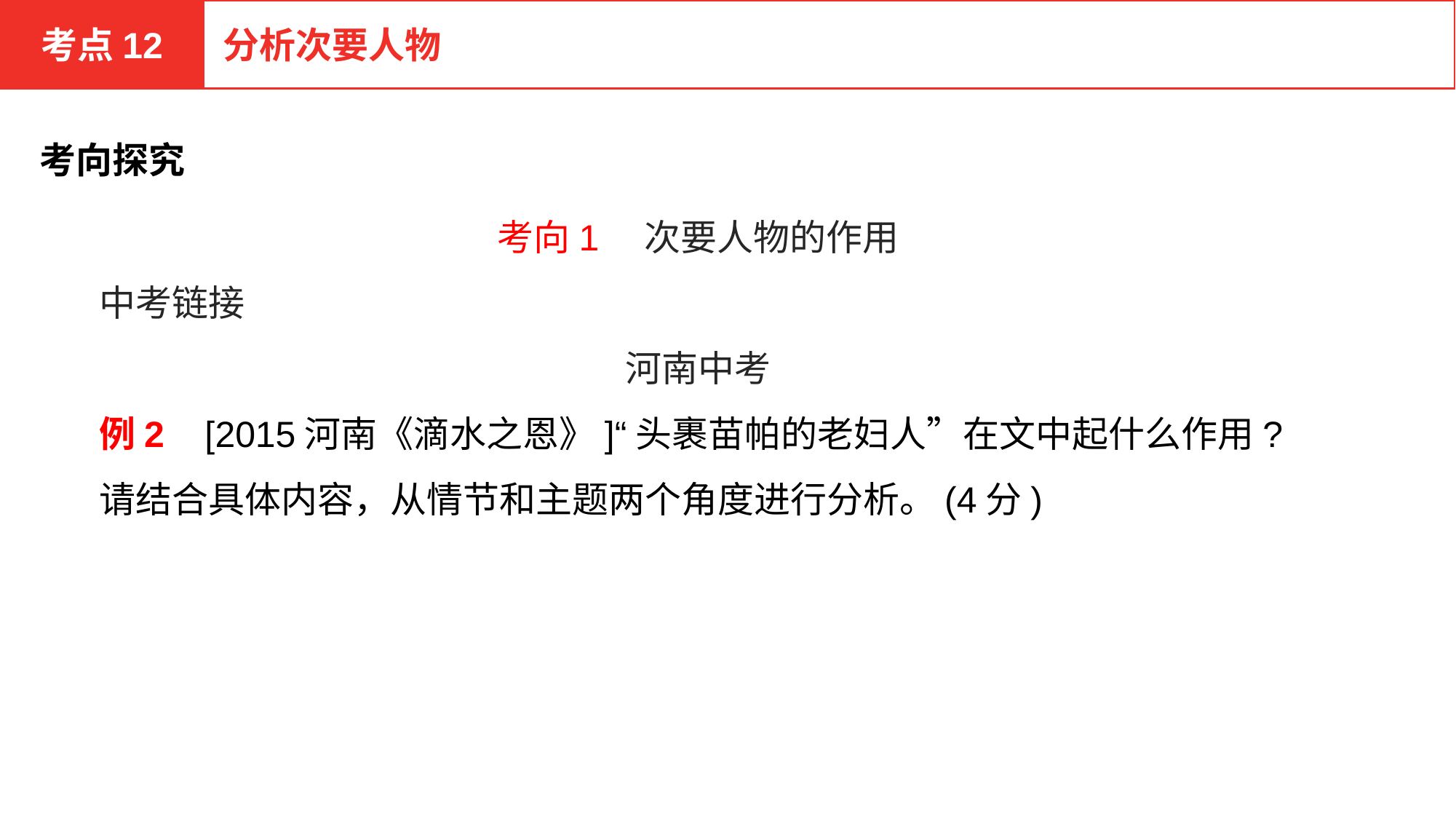

考点12
分析次要人物
考向探究
考向1　次要人物的作用
中考链接
河南中考
例2    [2015河南《滴水之恩》]“头裹苗帕的老妇人”在文中起什么作用?请结合具体内容，从情节和主题两个角度进行分析。(4分)